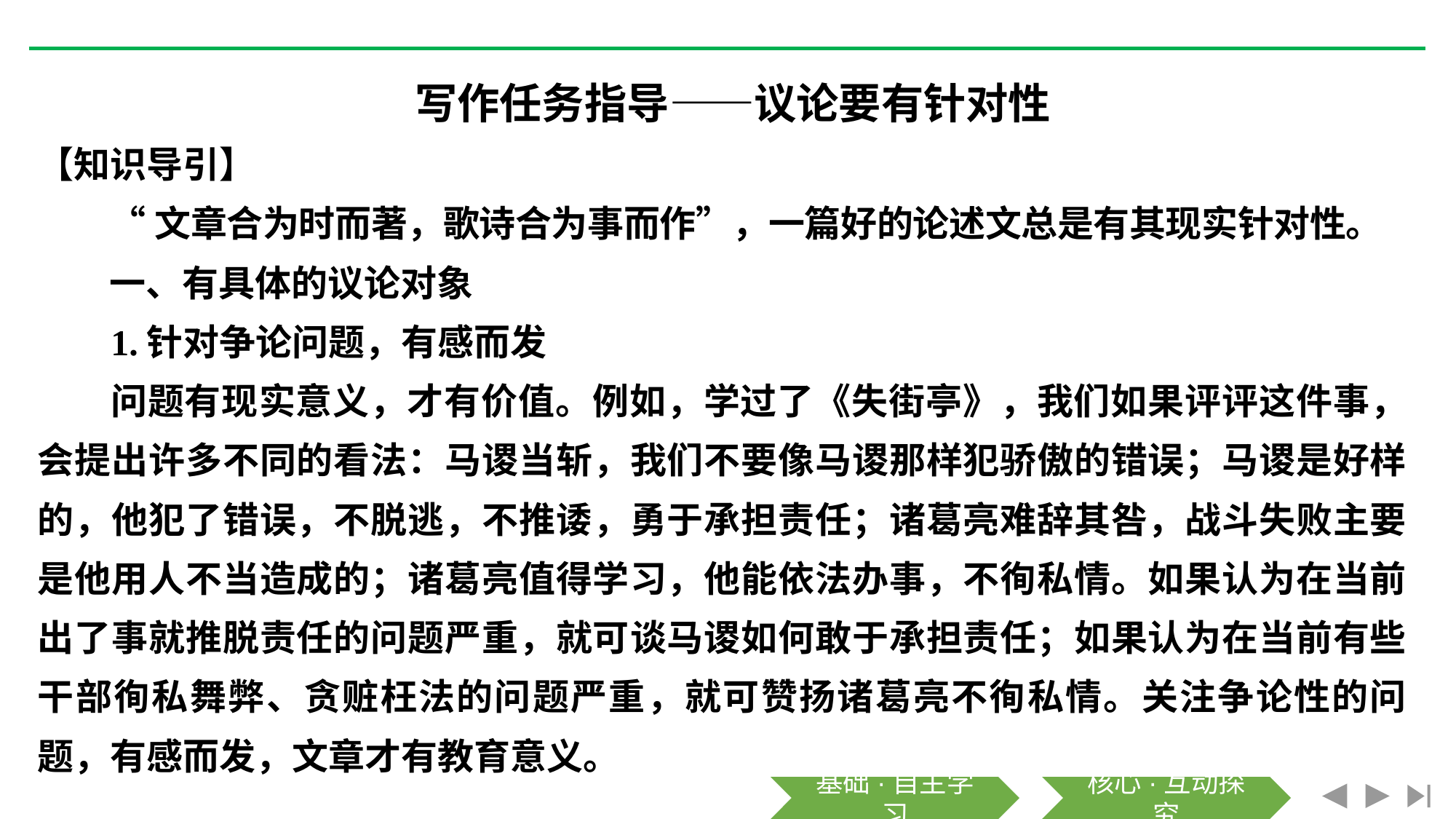

写作任务指导——议论要有针对性
【知识导引】
“文章合为时而著，歌诗合为事而作”，一篇好的论述文总是有其现实针对性。
一、有具体的议论对象
1.针对争论问题，有感而发
问题有现实意义，才有价值。例如，学过了《失街亭》，我们如果评评这件事，会提出许多不同的看法：马谡当斩，我们不要像马谡那样犯骄傲的错误；马谡是好样的，他犯了错误，不脱逃，不推诿，勇于承担责任；诸葛亮难辞其咎，战斗失败主要是他用人不当造成的；诸葛亮值得学习，他能依法办事，不徇私情。如果认为在当前出了事就推脱责任的问题严重，就可谈马谡如何敢于承担责任；如果认为在当前有些干部徇私舞弊、贪赃枉法的问题严重，就可赞扬诸葛亮不徇私情。关注争论性的问题，有感而发，文章才有教育意义。